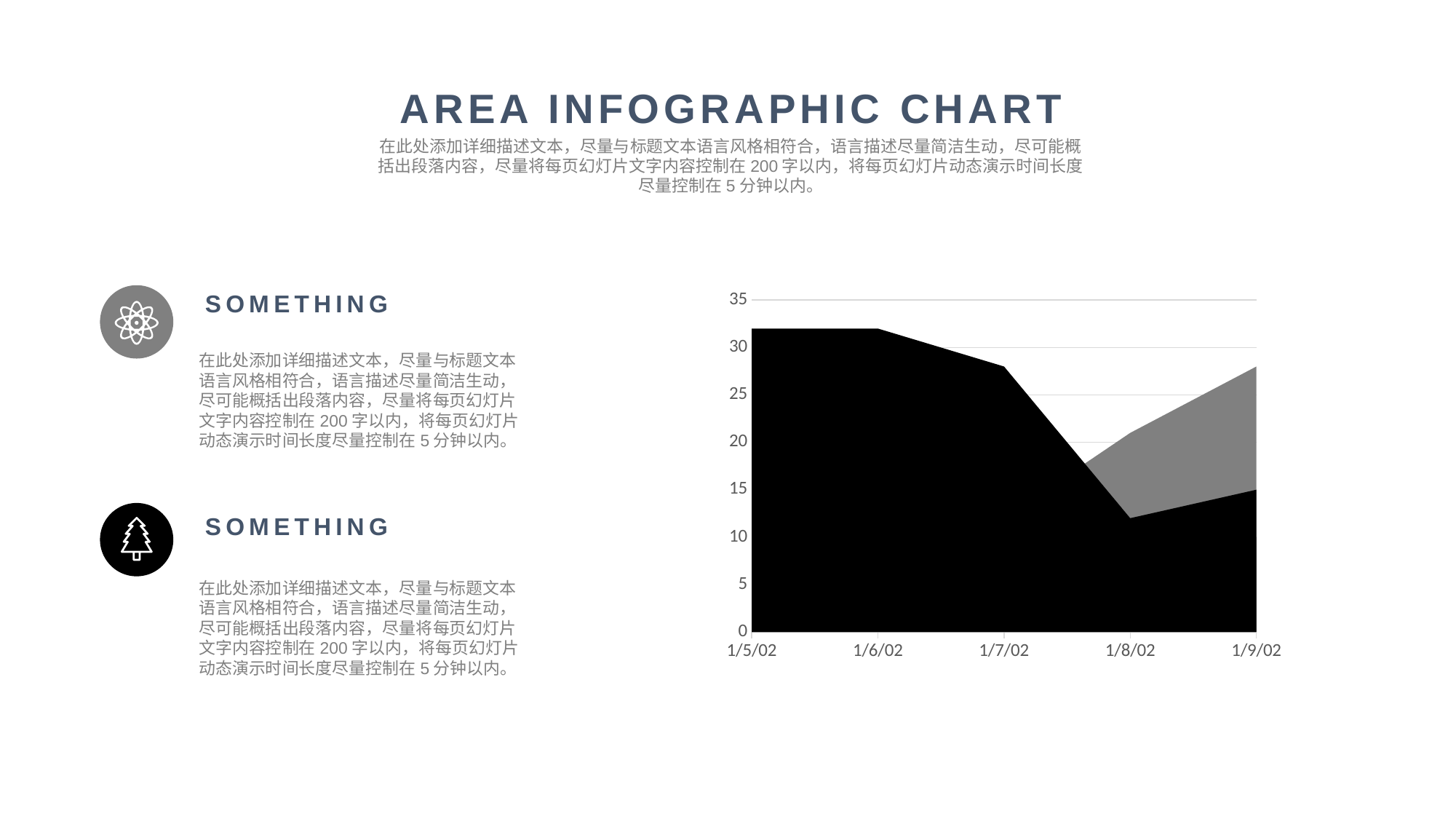

AREA INFOGRAPHIC CHART
在此处添加详细描述文本，尽量与标题文本语言风格相符合，语言描述尽量简洁生动，尽可能概括出段落内容，尽量将每页幻灯片文字内容控制在200字以内，将每页幻灯片动态演示时间长度尽量控制在5分钟以内。
SOMETHING

### Chart

| Category | Series 1 | Series 2 | Series 3 |
|---|---|---|---|
| 37261 | 32.0 | 12.0 | 10.0 |
| 37262 | 32.0 | 24.0 | 15.0 |
| 37263 | 28.0 | 12.0 | 10.0 |
| 37264 | 12.0 | 21.0 | 15.0 |
| 37265 | 15.0 | 28.0 | 10.0 |

在此处添加详细描述文本，尽量与标题文本语言风格相符合，语言描述尽量简洁生动，尽可能概括出段落内容，尽量将每页幻灯片文字内容控制在200字以内，将每页幻灯片动态演示时间长度尽量控制在5分钟以内。

SOMETHING

在此处添加详细描述文本，尽量与标题文本语言风格相符合，语言描述尽量简洁生动，尽可能概括出段落内容，尽量将每页幻灯片文字内容控制在200字以内，将每页幻灯片动态演示时间长度尽量控制在5分钟以内。